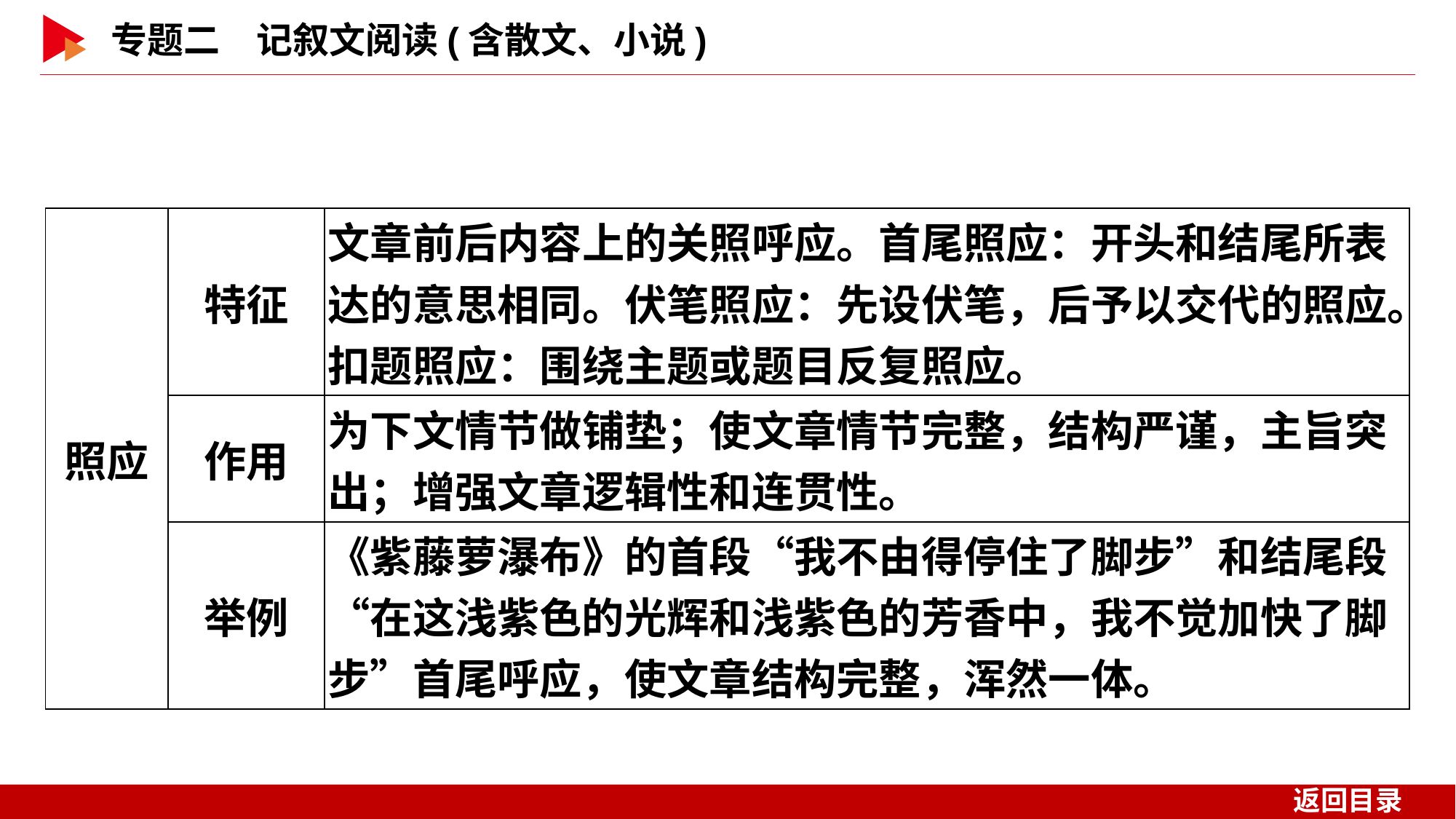

| 照应 | 特征 | 文章前后内容上的关照呼应。首尾照应：开头和结尾所表达的意思相同。伏笔照应：先设伏笔，后予以交代的照应。扣题照应：围绕主题或题目反复照应。 |
| --- | --- | --- |
|  | 作用 | 为下文情节做铺垫；使文章情节完整，结构严谨，主旨突出；增强文章逻辑性和连贯性。 |
|  | 举例 | 《紫藤萝瀑布》的首段“我不由得停住了脚步”和结尾段“在这浅紫色的光辉和浅紫色的芳香中，我不觉加快了脚步”首尾呼应，使文章结构完整，浑然一体。 |